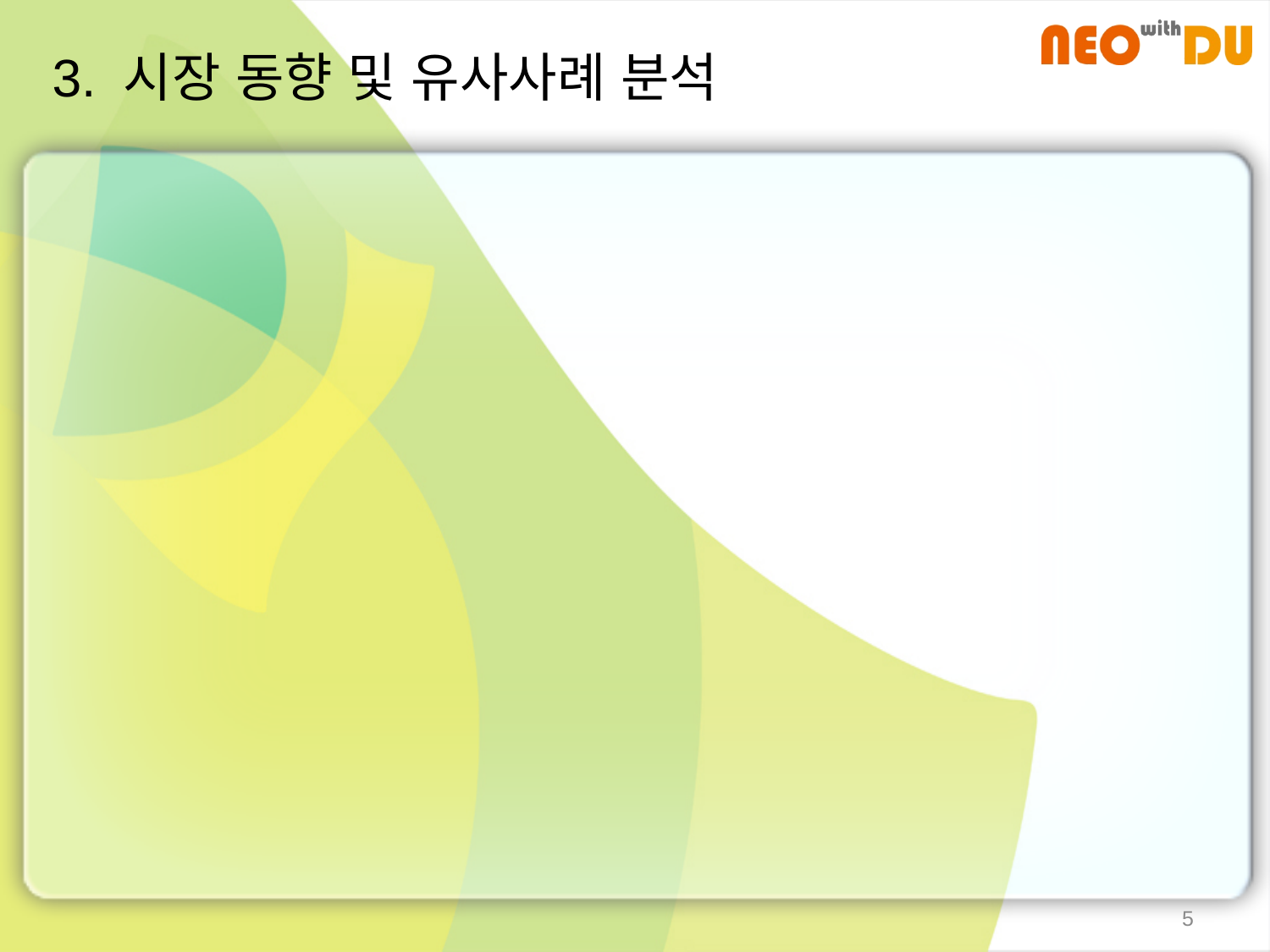

# 3. 시장 동향 및 유사사례 분석

5